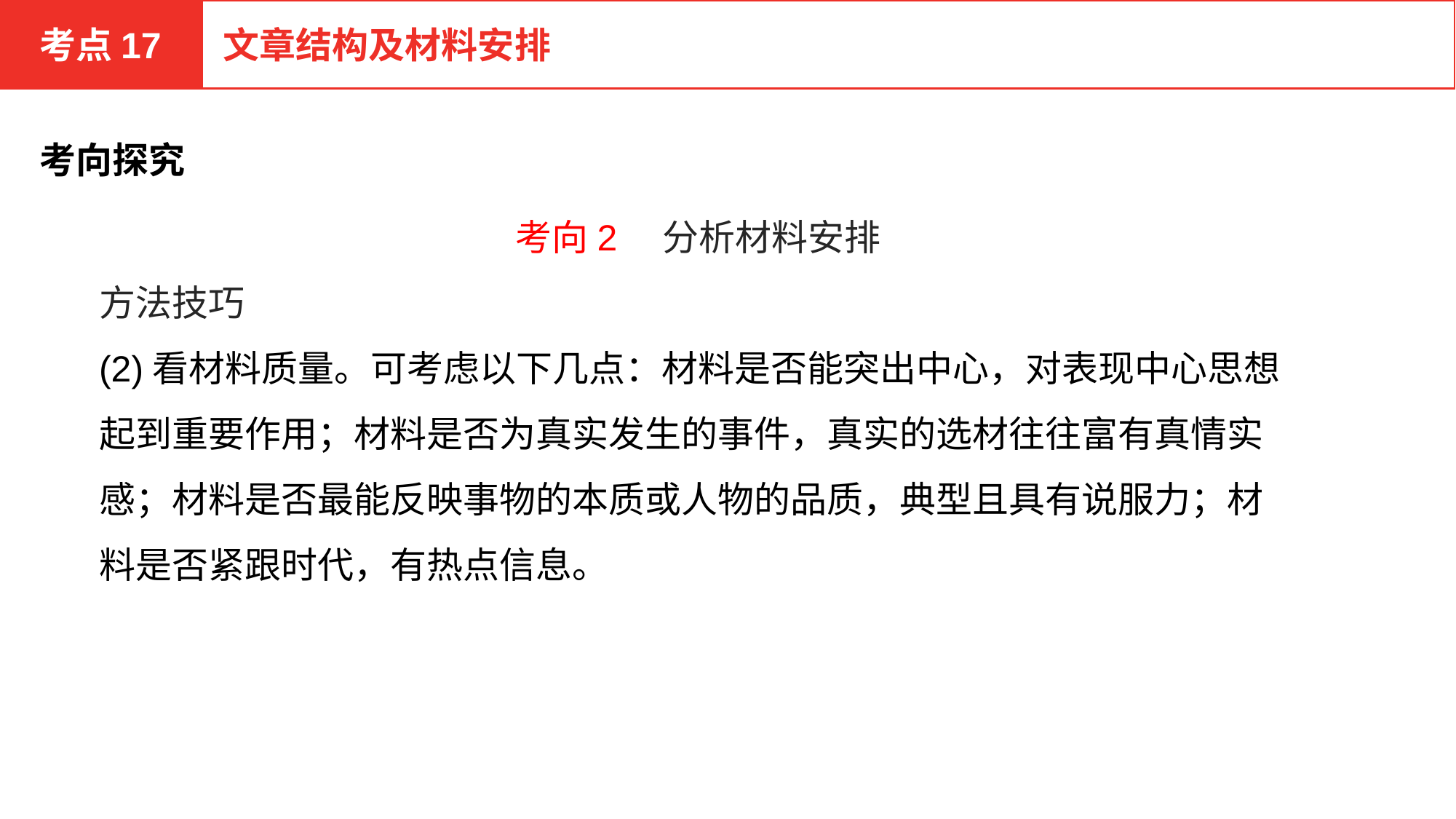

考点17
文章结构及材料安排
考向探究
考向2　分析材料安排
方法技巧
(2)看材料质量。可考虑以下几点：材料是否能突出中心，对表现中心思想起到重要作用；材料是否为真实发生的事件，真实的选材往往富有真情实感；材料是否最能反映事物的本质或人物的品质，典型且具有说服力；材料是否紧跟时代，有热点信息。